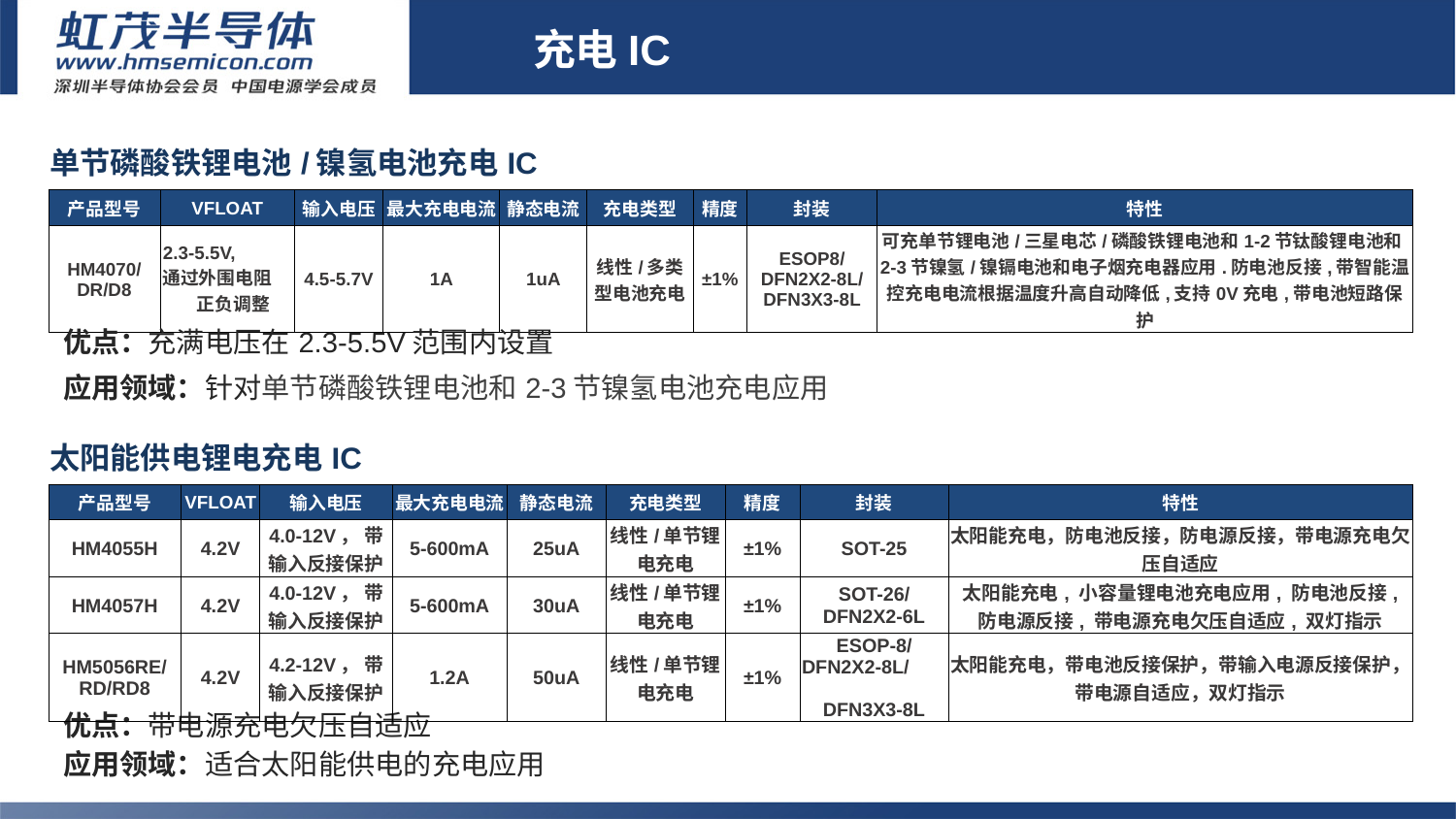

充电IC
| 单节磷酸铁锂电池/镍氢电池充电IC |  |  |  |  |  |  |  |  |
| --- | --- | --- | --- | --- | --- | --- | --- | --- |
| 产品型号 | VFLOAT | 输入电压 | 最大充电电流 | 静态电流 | 充电类型 | 精度 | 封装 | 特性 |
| HM4070/ DR/D8 | 2.3-5.5V, 通过外围电阻 正负调整 | 4.5-5.7V | 1A | 1uA | 线性/多类型电池充电 | ±1% | ESOP8/ DFN2X2-8L/ DFN3X3-8L | 可充单节锂电池/三星电芯/磷酸铁锂电池和1-2节钛酸锂电池和2-3节镍氢/镍镉电池和电子烟充电器应用.防电池反接,带智能温控充电电流根据温度升高自动降低,支持0V充电,带电池短路保护 |
# 充电IC
优点：充满电压在2.3-5.5V范围内设置
应用领域：针对单节磷酸铁锂电池和2-3节镍氢电池充电应用

| 太阳能供电锂电充电IC |  |  |  |  |  |  |  |  |
| --- | --- | --- | --- | --- | --- | --- | --- | --- |
| 产品型号 | VFLOAT | 输入电压 | 最大充电电流 | 静态电流 | 充电类型 | 精度 | 封装 | 特性 |
| HM4055H | 4.2V | 4.0-12V， 带输入反接保护 | 5-600mA | 25uA | 线性/单节锂电充电 | ±1% | SOT-25 | 太阳能充电，防电池反接，防电源反接，带电源充电欠压自适应 |
| HM4057H | 4.2V | 4.0-12V， 带输入反接保护 | 5-600mA | 30uA | 线性/单节锂电充电 | ±1% | SOT-26/ DFN2X2-6L | 太阳能充电, 小容量锂电池充电应用, 防电池反接, 防电源反接, 带电源充电欠压自适应, 双灯指示 |
| HM5056RE/ RD/RD8 | 4.2V | 4.2-12V， 带输入反接保护 | 1.2A | 50uA | 线性/单节锂电充电 | ±1% | ESOP-8/ DFN2X2-8L/ DFN3X3-8L | 太阳能充电，带电池反接保护，带输入电源反接保护，带电源自适应，双灯指示 |
优点：带电源充电欠压自适应
应用领域：适合太阳能供电的充电应用